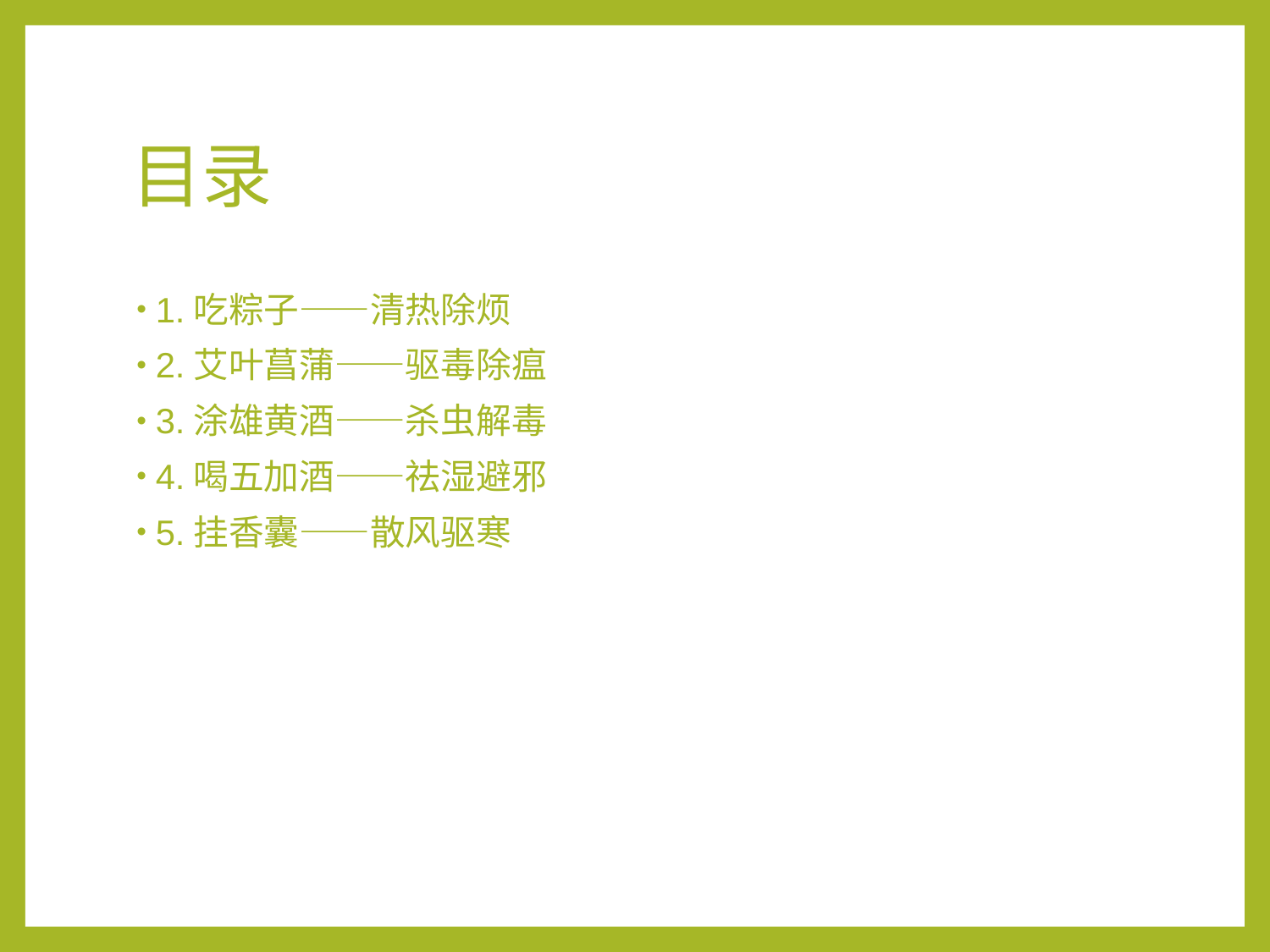

# 目录
1.吃粽子——清热除烦
2.艾叶菖蒲——驱毒除瘟
3.涂雄黄酒——杀虫解毒
4.喝五加酒——祛湿避邪
5.挂香囊——散风驱寒